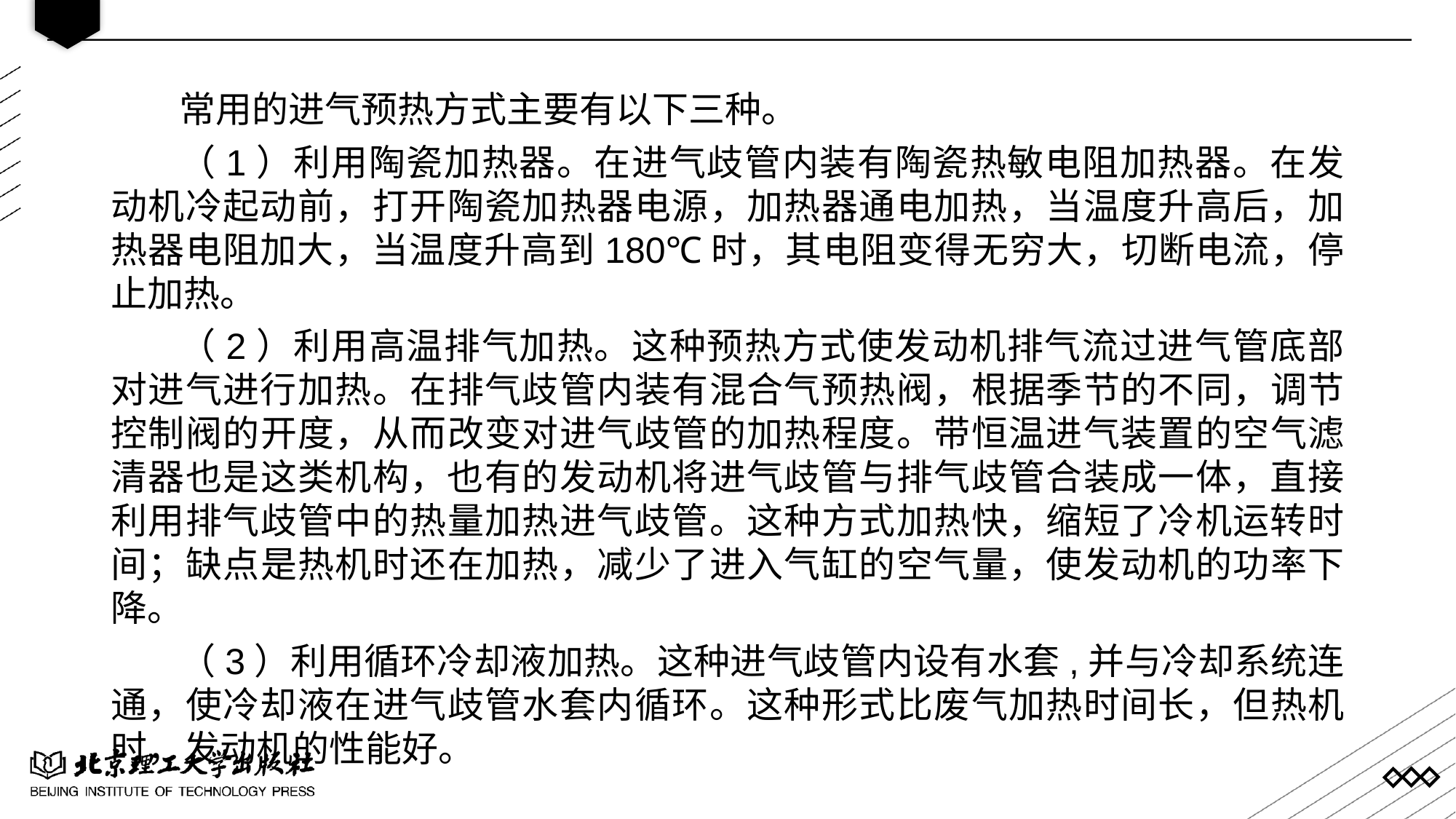

常用的进气预热方式主要有以下三种。
（1）利用陶瓷加热器。在进气歧管内装有陶瓷热敏电阻加热器。在发动机冷起动前，打开陶瓷加热器电源，加热器通电加热，当温度升高后，加热器电阻加大，当温度升高到180℃时，其电阻变得无穷大，切断电流，停止加热。
（2）利用高温排气加热。这种预热方式使发动机排气流过进气管底部对进气进行加热。在排气歧管内装有混合气预热阀，根据季节的不同，调节控制阀的开度，从而改变对进气歧管的加热程度。带恒温进气装置的空气滤清器也是这类机构，也有的发动机将进气歧管与排气歧管合装成一体，直接利用排气歧管中的热量加热进气歧管。这种方式加热快，缩短了冷机运转时间；缺点是热机时还在加热，减少了进入气缸的空气量，使发动机的功率下降。
（3）利用循环冷却液加热。这种进气歧管内设有水套,并与冷却系统连通，使冷却液在进气歧管水套内循环。这种形式比废气加热时间长，但热机时，发动机的性能好。